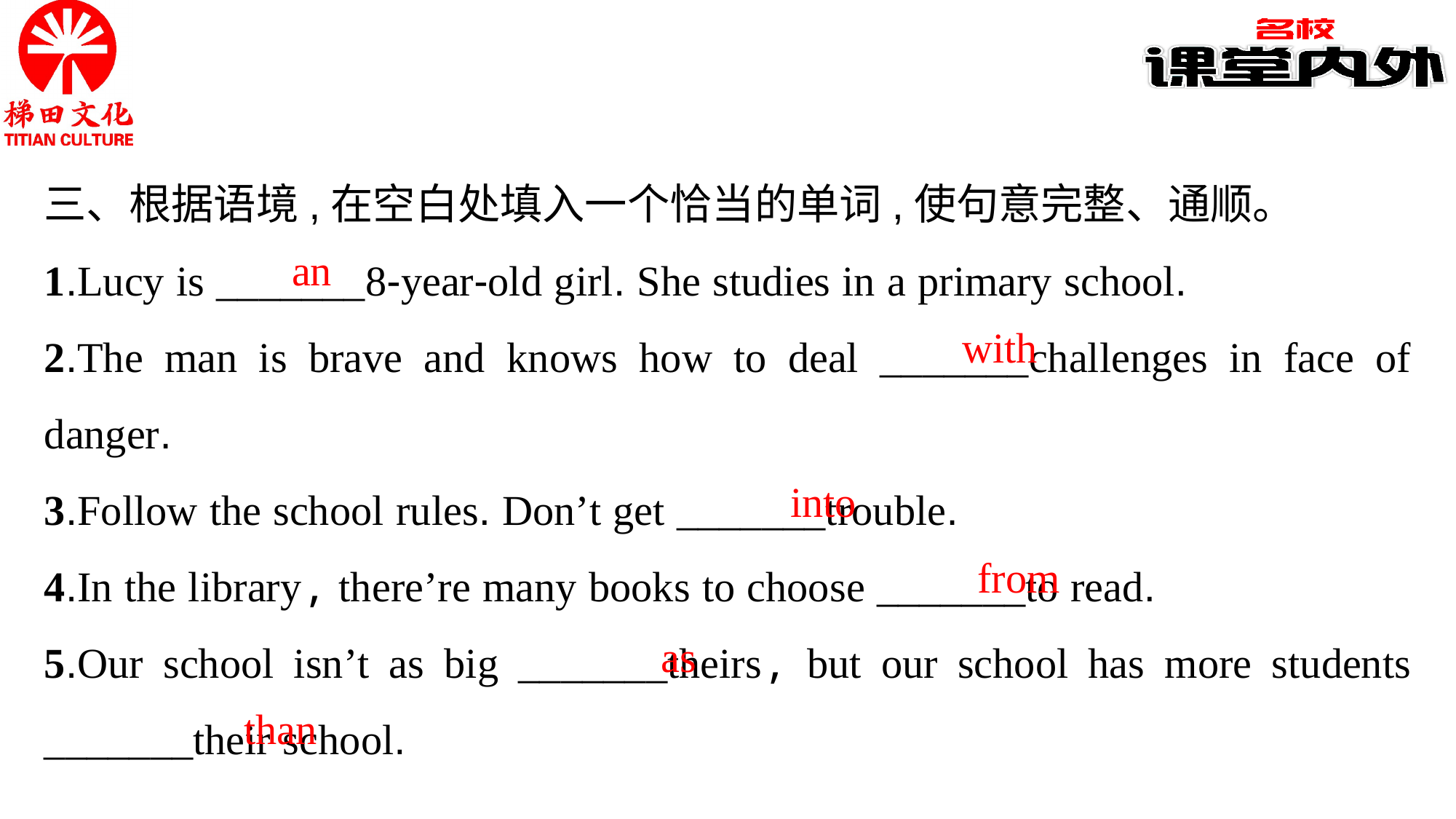

三、根据语境,在空白处填入一个恰当的单词,使句意完整、通顺。
1.Lucy is _______8-year-old girl. She studies in a primary school.
2.The man is brave and knows how to deal _______challenges in face of danger.
3.Follow the school rules. Don’t get _______trouble.
4.In the library, there’re many books to choose _______to read.
5.Our school isn’t as big _______theirs, but our school has more students _______their school.
an
with
into
from
as
than